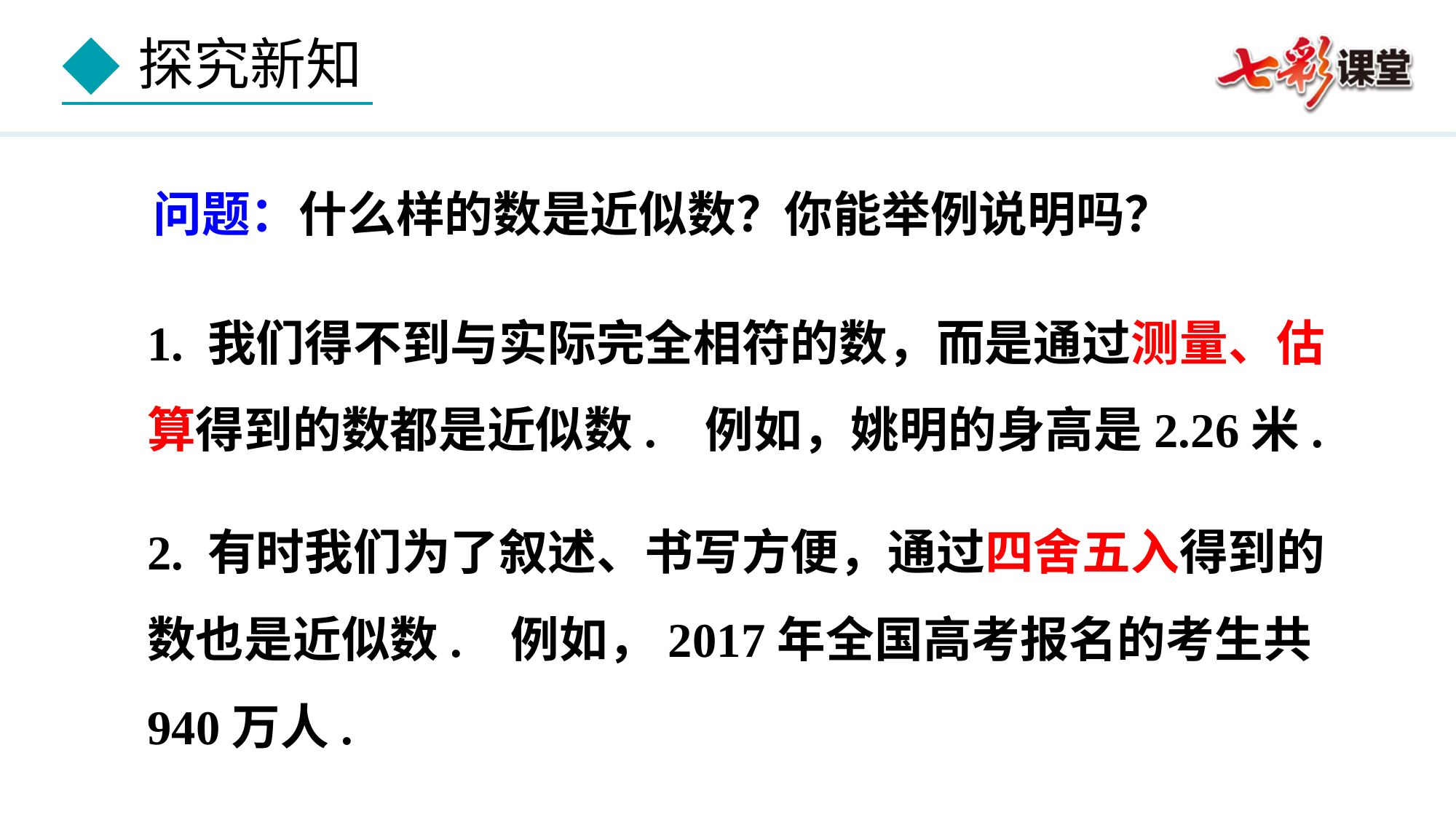

问题：什么样的数是近似数？你能举例说明吗？
1. 我们得不到与实际完全相符的数，而是通过测量、估算得到的数都是近似数.   例如，姚明的身高是2.26米.
2. 有时我们为了叙述、书写方便，通过四舍五入得到的数也是近似数.   例如，2017年全国高考报名的考生共940万人.